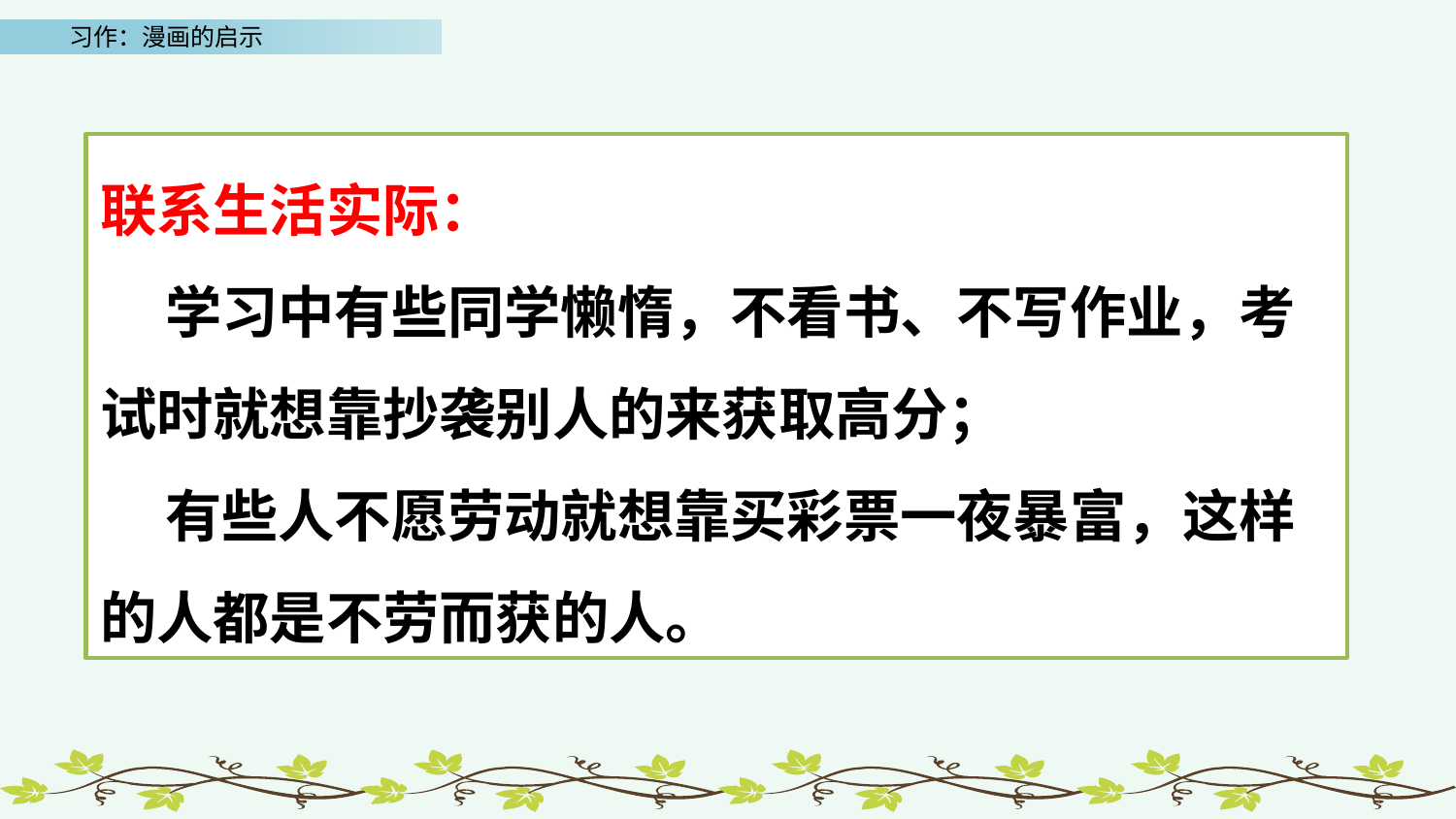

联系生活实际：
    学习中有些同学懒惰，不看书、不写作业，考试时就想靠抄袭别人的来获取高分；
    有些人不愿劳动就想靠买彩票一夜暴富，这样的人都是不劳而获的人。